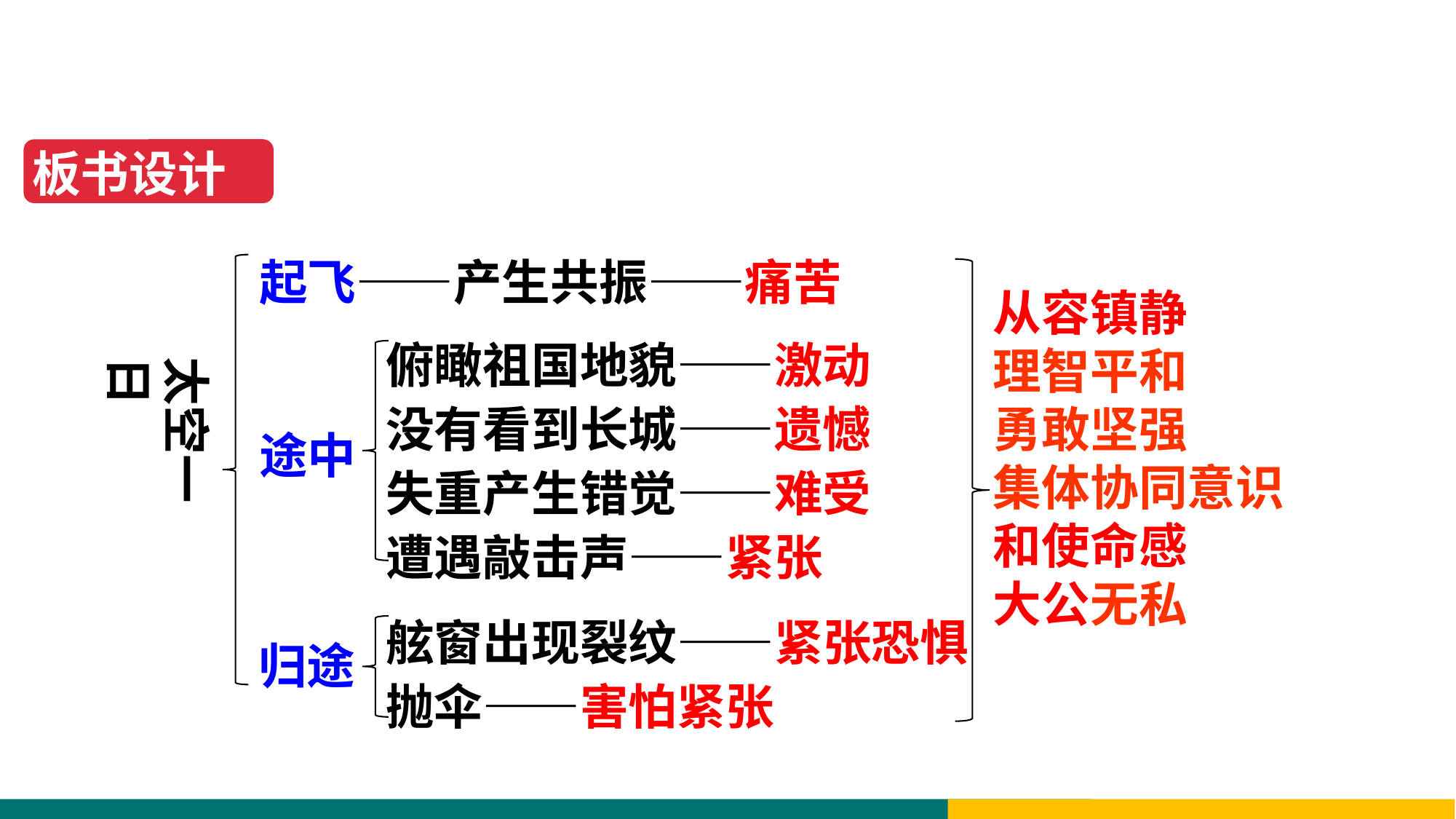

板书设计

起飞——产生共振——痛苦

从容镇静
理智平和
勇敢坚强
集体协同意识和使命感
大公无私
俯瞰祖国地貌——激动
没有看到长城——遗憾
失重产生错觉——难受
遭遇敲击声——紧张

太空一日
途中
舷窗出现裂纹——紧张恐惧
抛伞——害怕紧张

归途